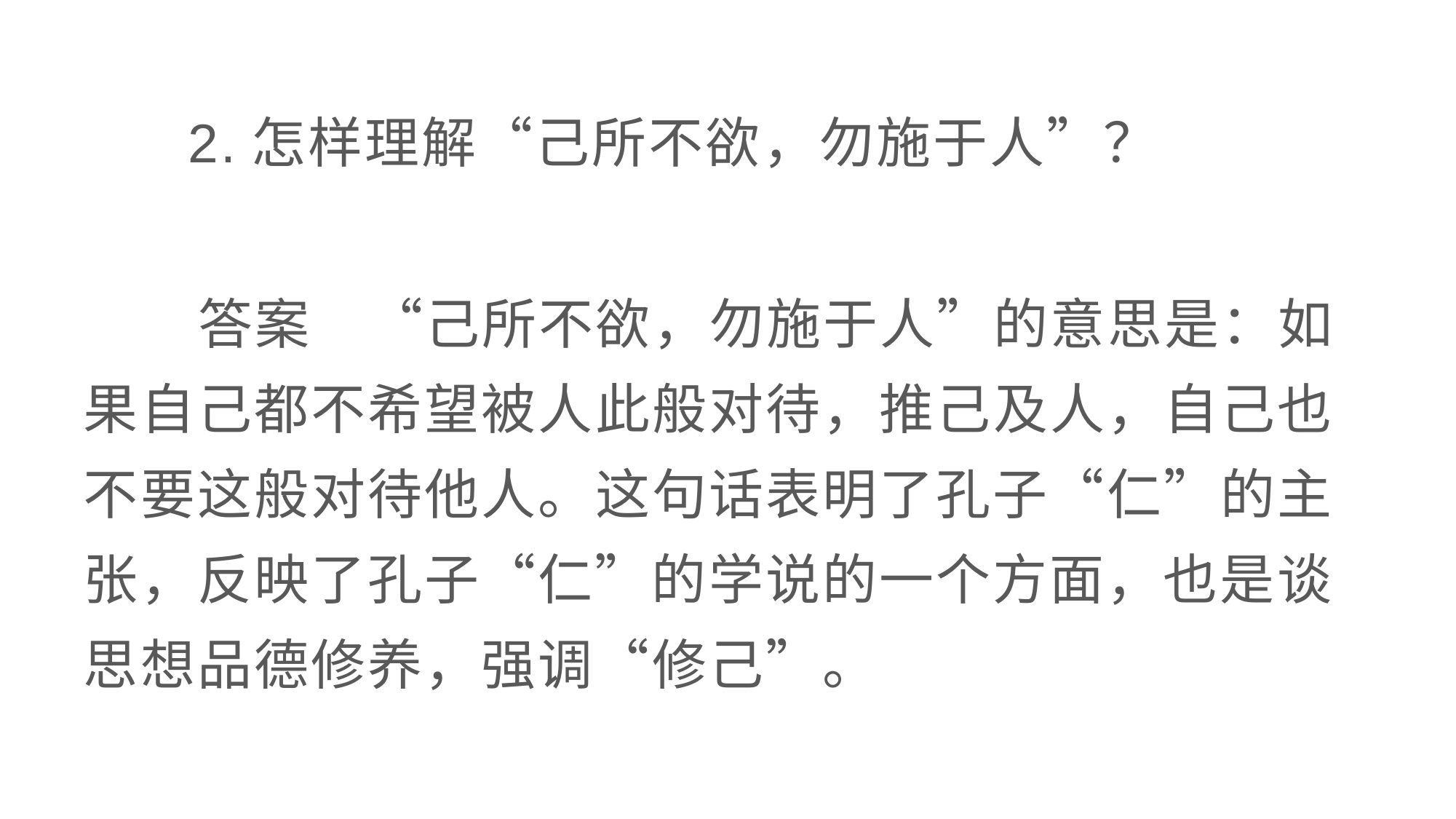

2.怎样理解“己所不欲，勿施于人”？
       答案　“己所不欲，勿施于人”的意思是：如果自己都不希望被人此般对待，推己及人，自己也不要这般对待他人。这句话表明了孔子“仁”的主张，反映了孔子“仁”的学说的一个方面，也是谈思想品德修养，强调“修己”。